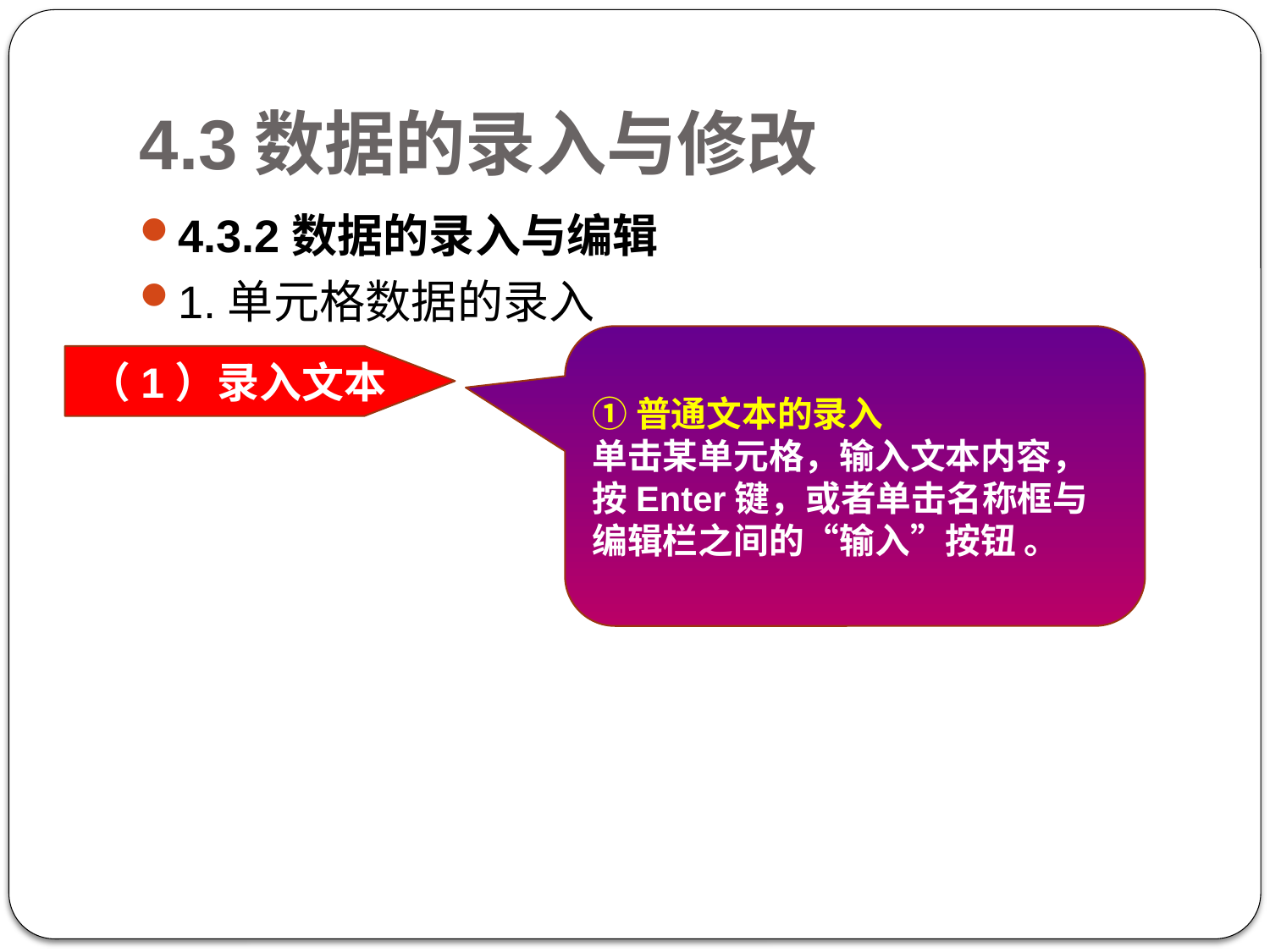

# 4.3数据的录入与修改
4.3.2数据的录入与编辑
1.单元格数据的录入

①普通文本的录入
单击某单元格，输入文本内容，按Enter键，或者单击名称框与编辑栏之间的“输入”按钮 。
（1）录入文本